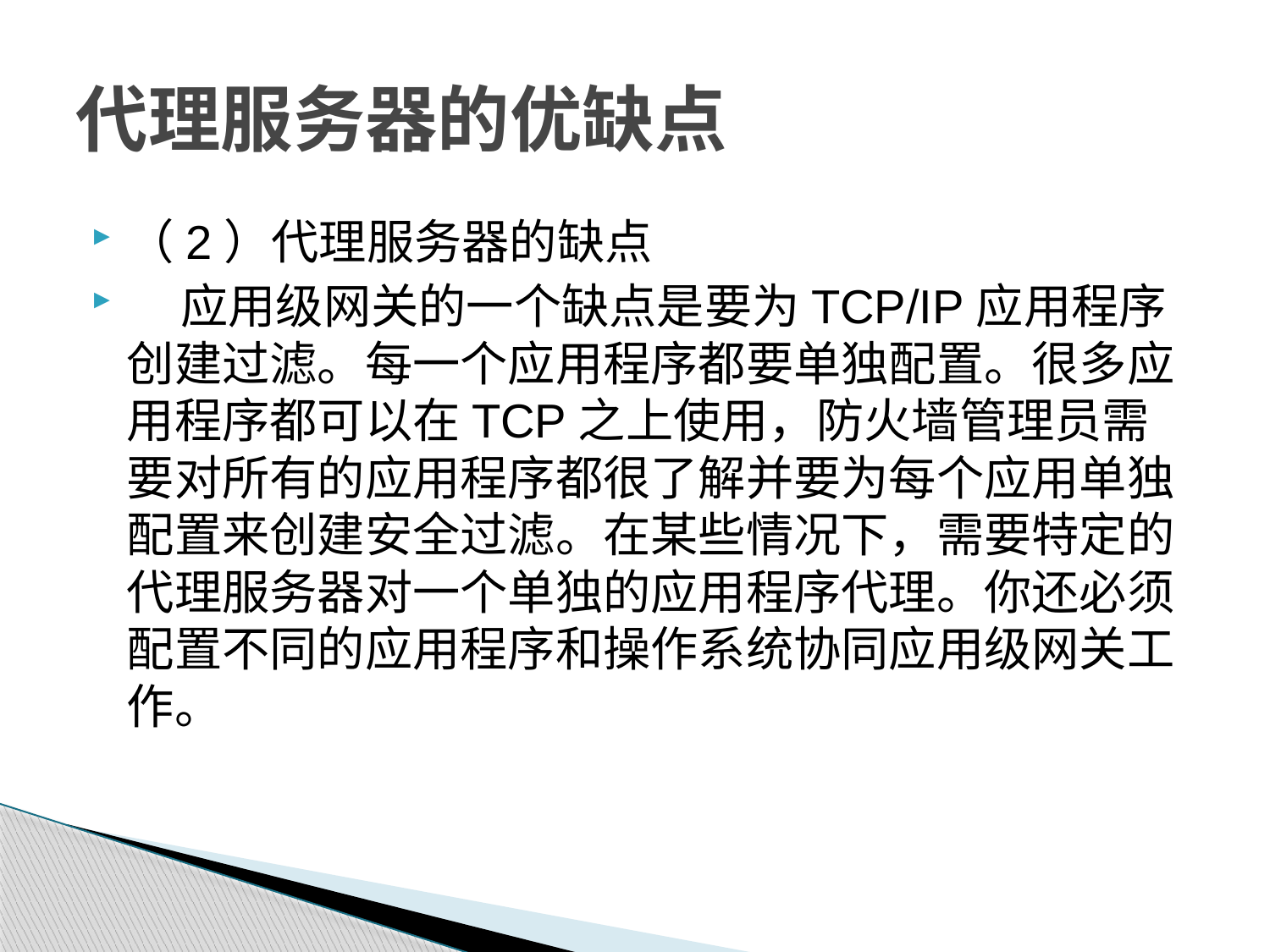

# 代理服务器的优缺点
（2）代理服务器的缺点
    应用级网关的一个缺点是要为TCP/IP应用程序创建过滤。每一个应用程序都要单独配置。很多应用程序都可以在TCP之上使用，防火墙管理员需要对所有的应用程序都很了解并要为每个应用单独配置来创建安全过滤。在某些情况下，需要特定的代理服务器对一个单独的应用程序代理。你还必须配置不同的应用程序和操作系统协同应用级网关工作。